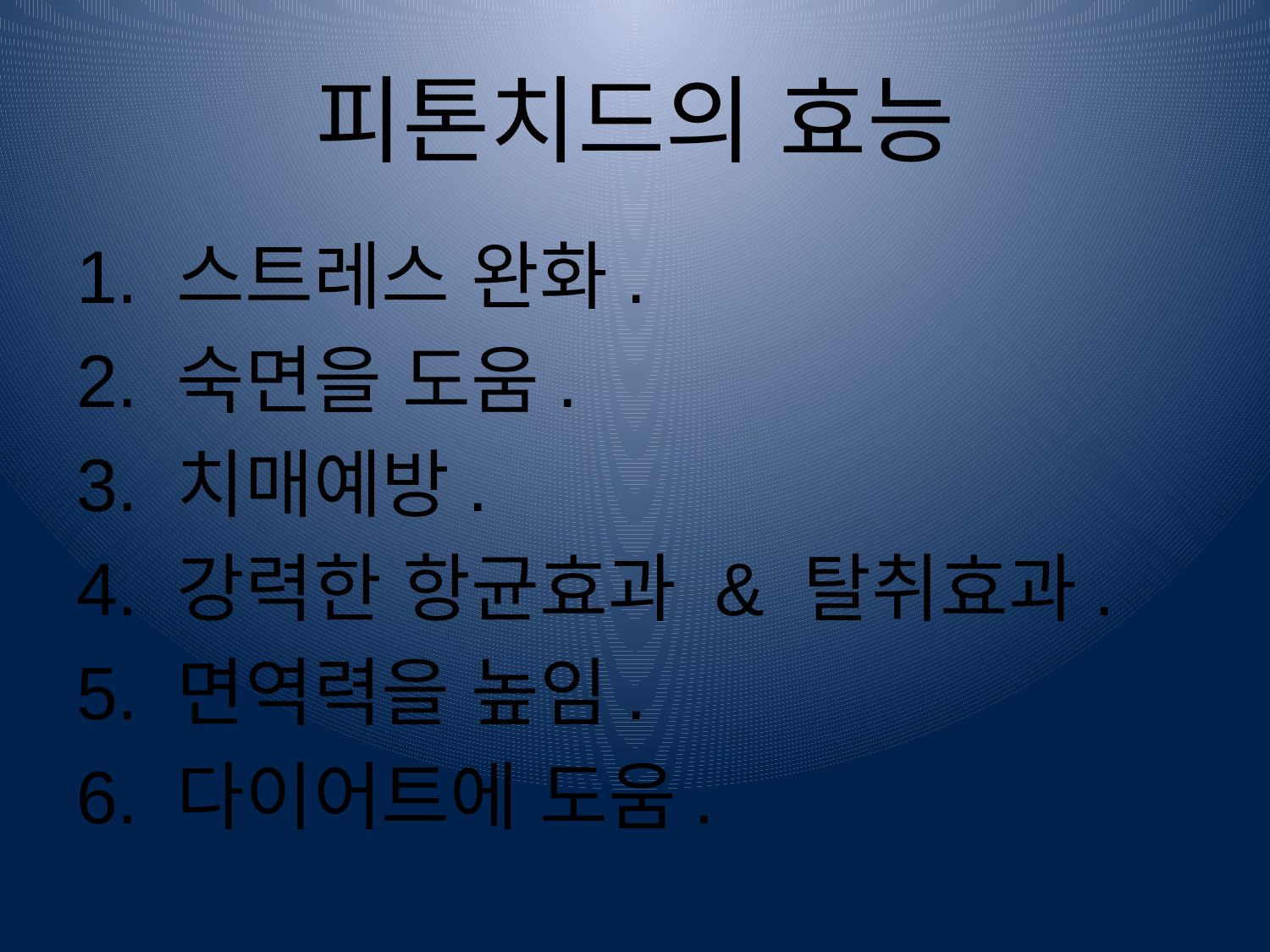

# 피톤치드의 효능
1. 스트레스 완화.
2. 숙면을 도움.
3. 치매예방.
4. 강력한 항균효과 & 탈취효과.
5. 면역력을 높임.
6. 다이어트에 도움.